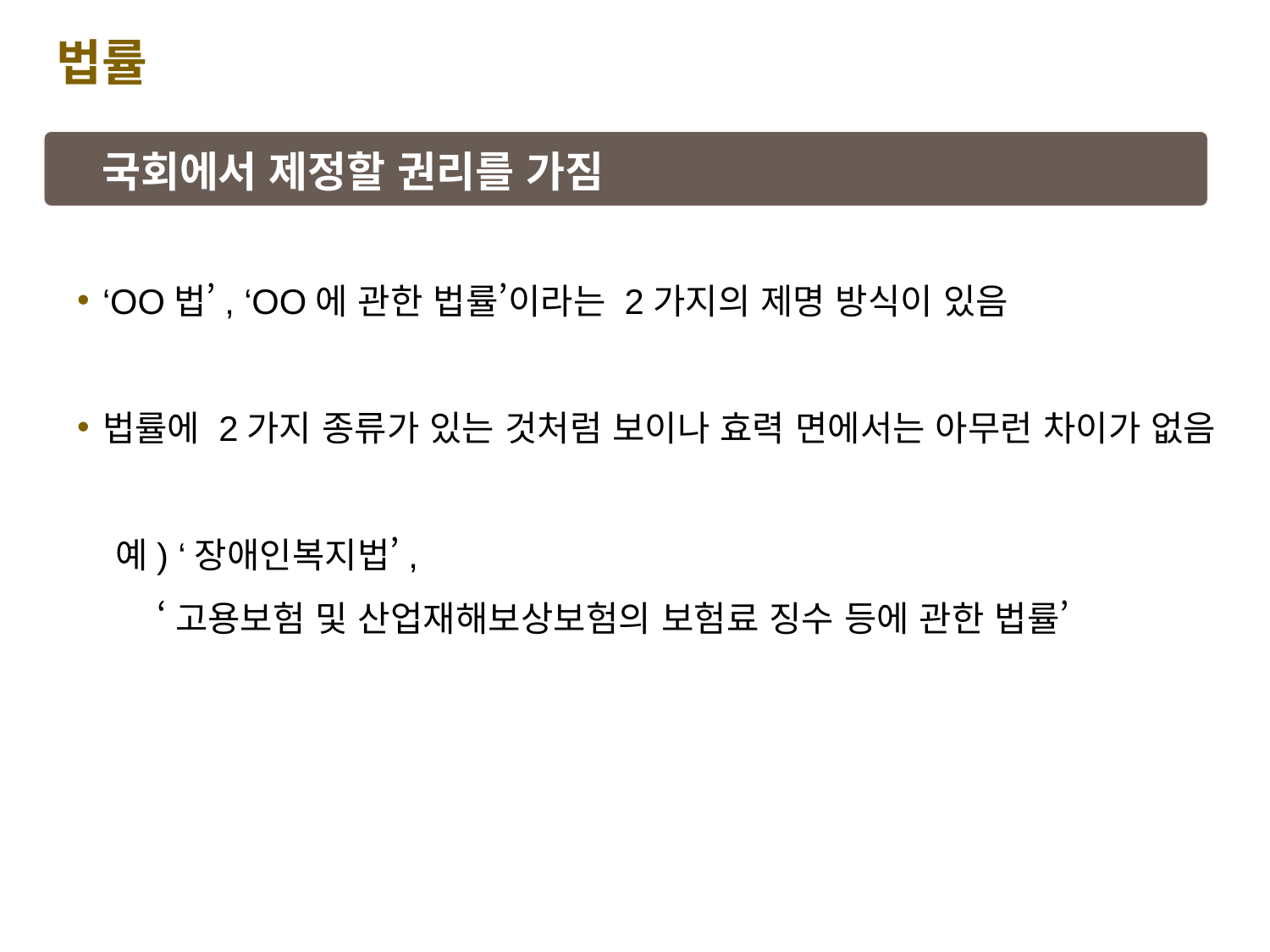

법률

국회에서 제정할 권리를 가짐
‘OO법’, ‘OO에 관한 법률’이라는 2가지의 제명 방식이 있음

법률에 2가지 종류가 있는 것처럼 보이나 효력 면에서는 아무런 차이가 없음

   예) ‘장애인복지법’,
        ‘고용보험 및 산업재해보상보험의 보험료 징수 등에 관한 법률’